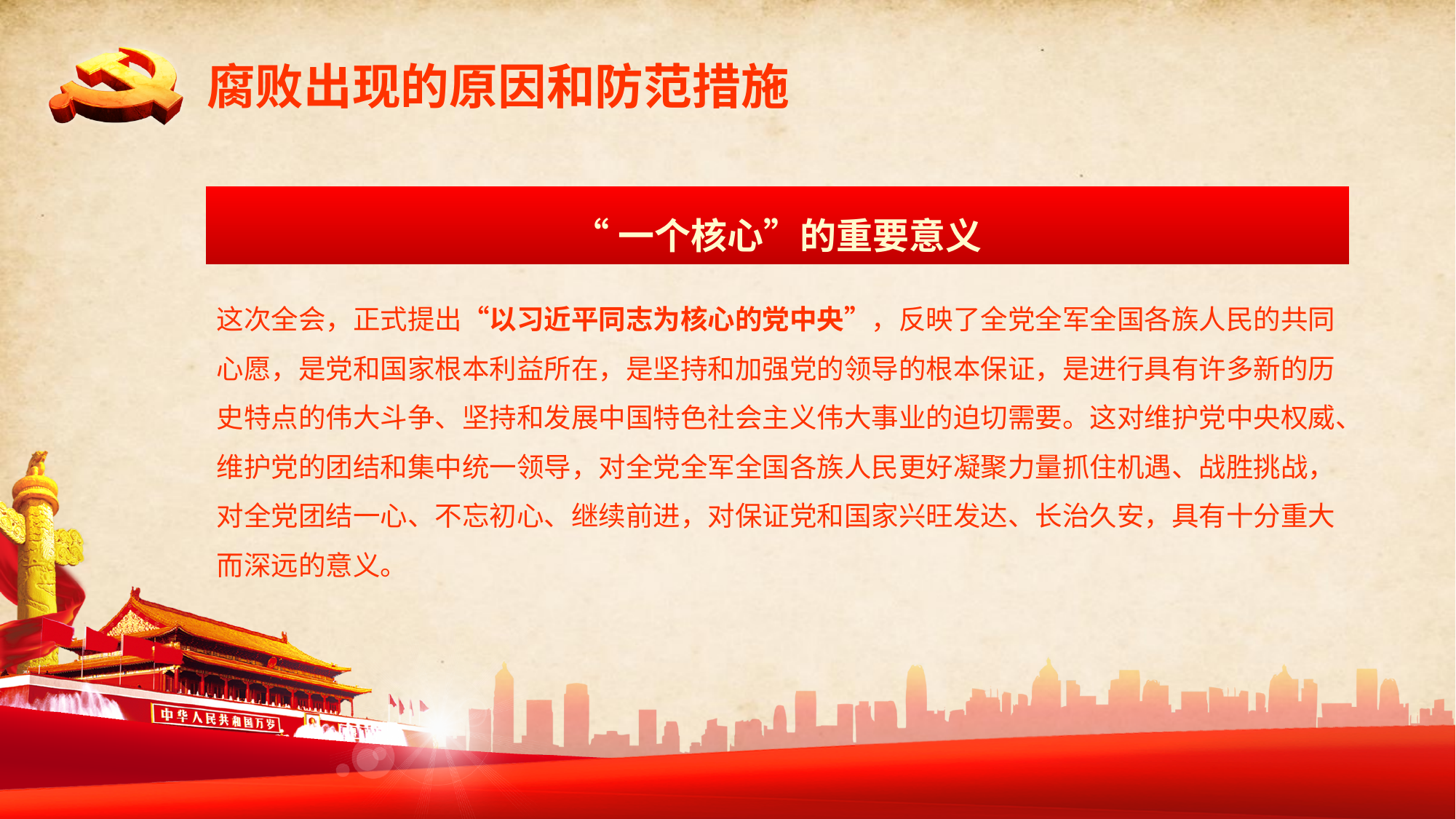

腐败出现的原因和防范措施
“一个核心”的重要意义

这次全会，正式提出“以习近平同志为核心的党中央”，反映了全党全军全国各族人民的共同心愿，是党和国家根本利益所在，是坚持和加强党的领导的根本保证，是进行具有许多新的历史特点的伟大斗争、坚持和发展中国特色社会主义伟大事业的迫切需要。这对维护党中央权威、维护党的团结和集中统一领导，对全党全军全国各族人民更好凝聚力量抓住机遇、战胜挑战，对全党团结一心、不忘初心、继续前进，对保证党和国家兴旺发达、长治久安，具有十分重大而深远的意义。